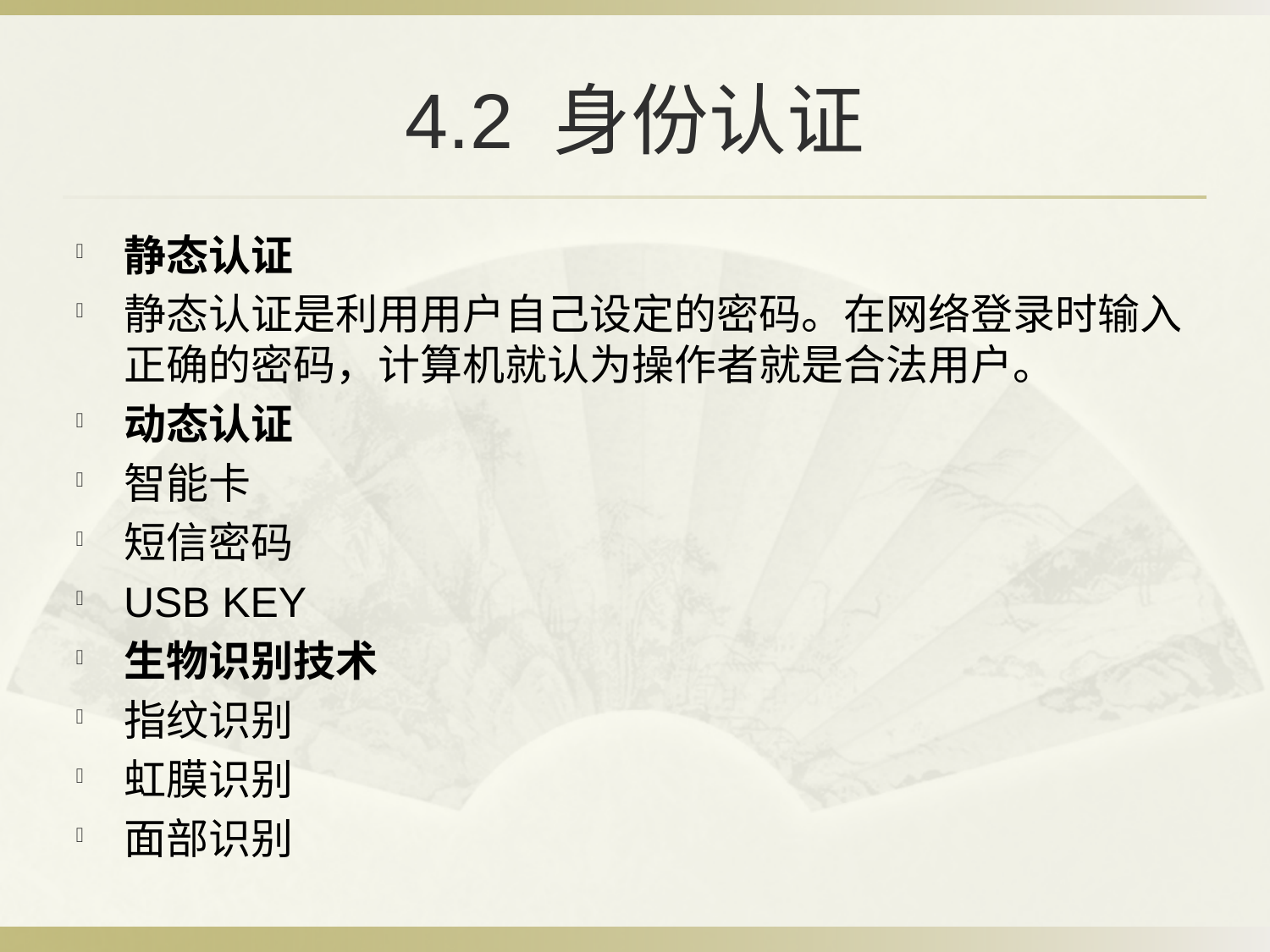

# 4.2 身份认证
静态认证
静态认证是利用用户自己设定的密码。在网络登录时输入正确的密码，计算机就认为操作者就是合法用户。
动态认证
智能卡
短信密码
USB KEY
生物识别技术
指纹识别
虹膜识别
面部识别